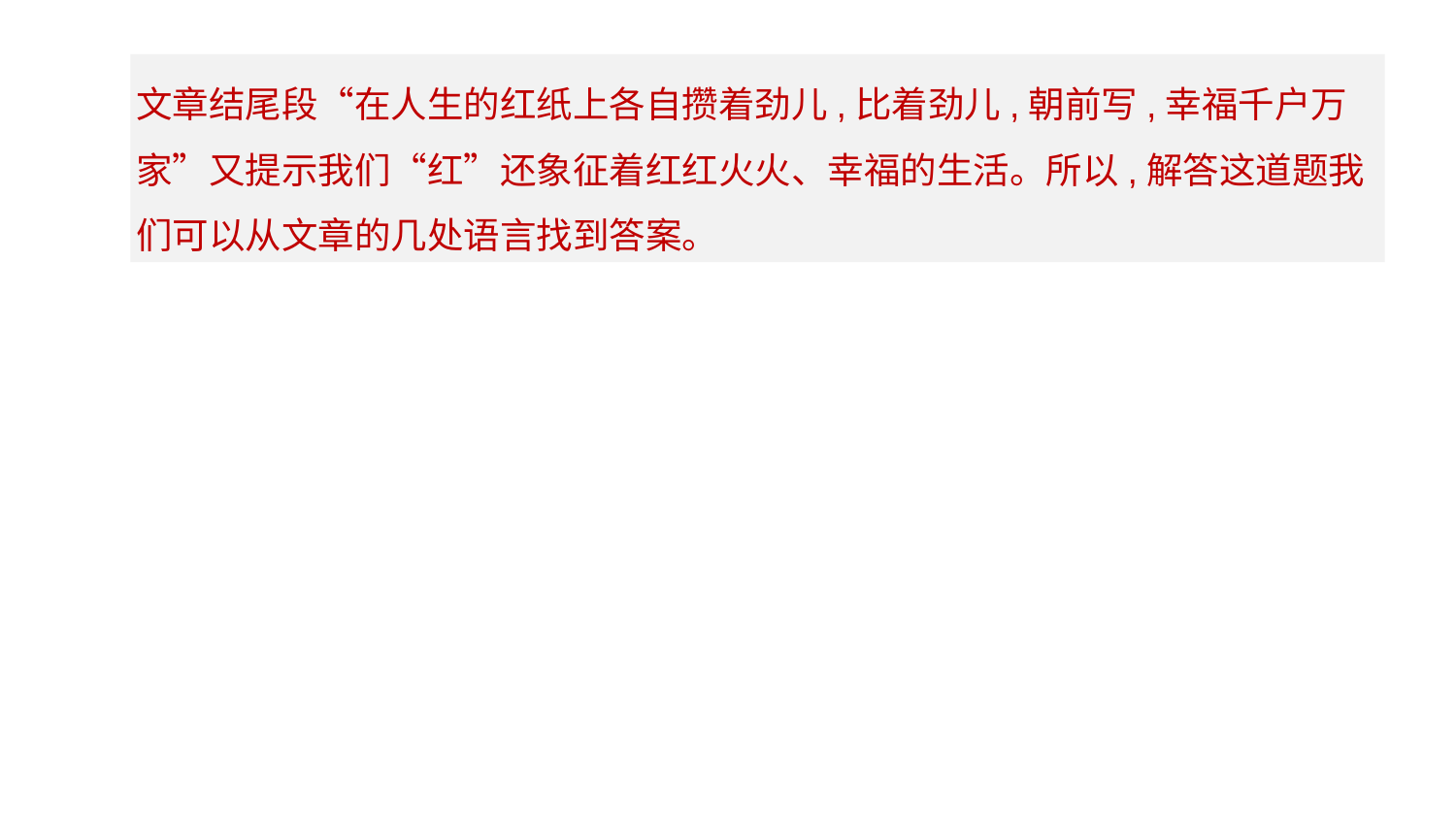

文章结尾段“在人生的红纸上各自攒着劲儿,比着劲儿,朝前写,幸福千户万家”又提示我们“红”还象征着红红火火、幸福的生活。所以,解答这道题我们可以从文章的几处语言找到答案。